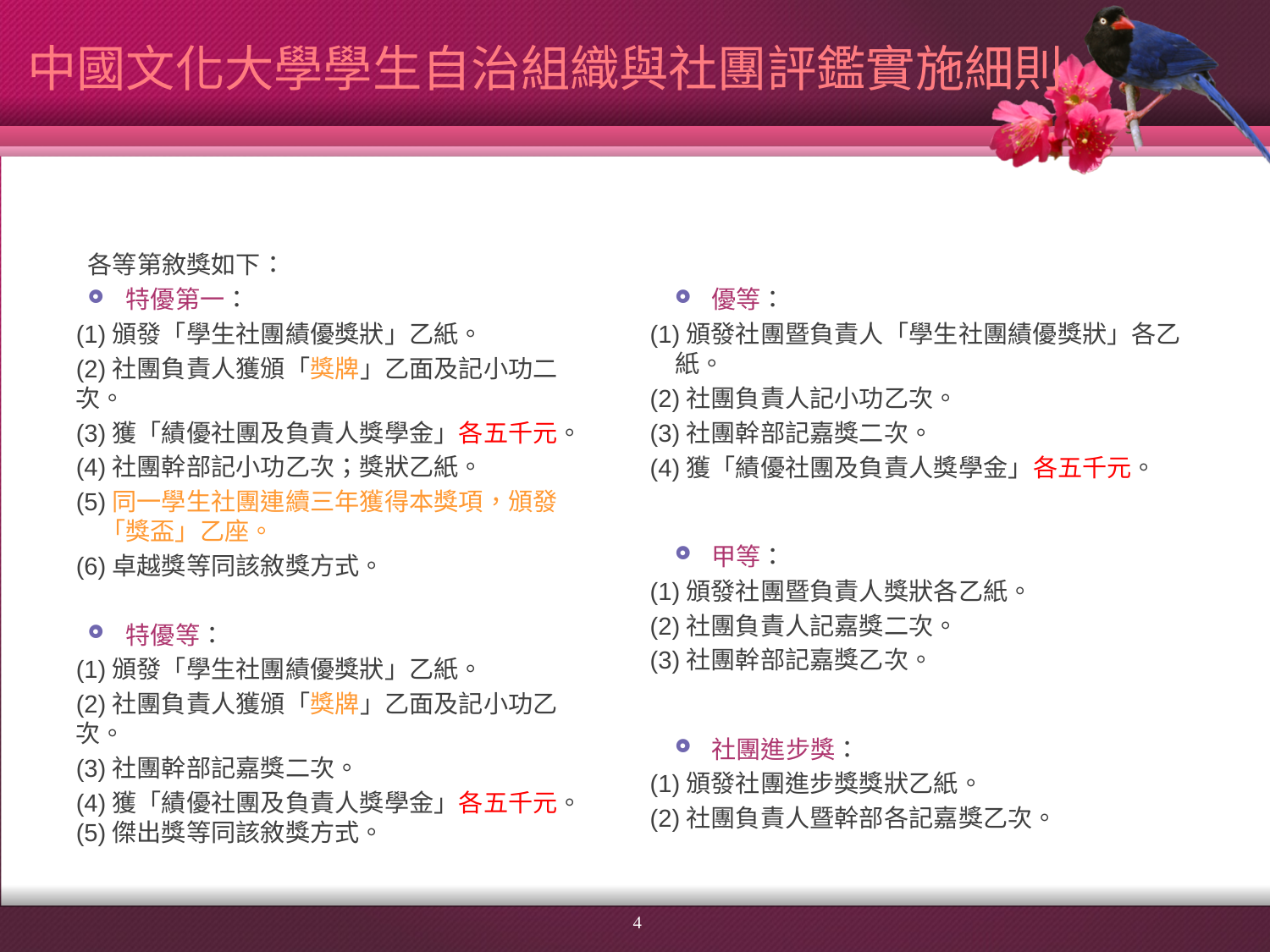

# 中國文化大學學生自治組織與社團評鑑實施細則

優等：
(1)頒發社團暨負責人「學生社團績優獎狀」各乙紙。
(2)社團負責人記小功乙次。
(3)社團幹部記嘉獎二次。
(4)獲「績優社團及負責人獎學金」各五千元。

甲等：
(1)頒發社團暨負責人獎狀各乙紙。
(2)社團負責人記嘉獎二次。
(3)社團幹部記嘉獎乙次。

社團進步獎：
(1)頒發社團進步獎獎狀乙紙。
(2)社團負責人暨幹部各記嘉獎乙次。

各等第敘獎如下：
特優第一：
(1)頒發「學生社團績優獎狀」乙紙。
(2)社團負責人獲頒「獎牌」乙面及記小功二次。
(3)獲「績優社團及負責人獎學金」各五千元。
(4)社團幹部記小功乙次；獎狀乙紙。
(5)同一學生社團連續三年獲得本獎項，頒發「獎盃」乙座。
(6)卓越獎等同該敘獎方式。

特優等：
(1)頒發「學生社團績優獎狀」乙紙。
(2)社團負責人獲頒「獎牌」乙面及記小功乙次。
(3)社團幹部記嘉獎二次。
(4)獲「績優社團及負責人獎學金」各五千元。
(5)傑出獎等同該敘獎方式。
4